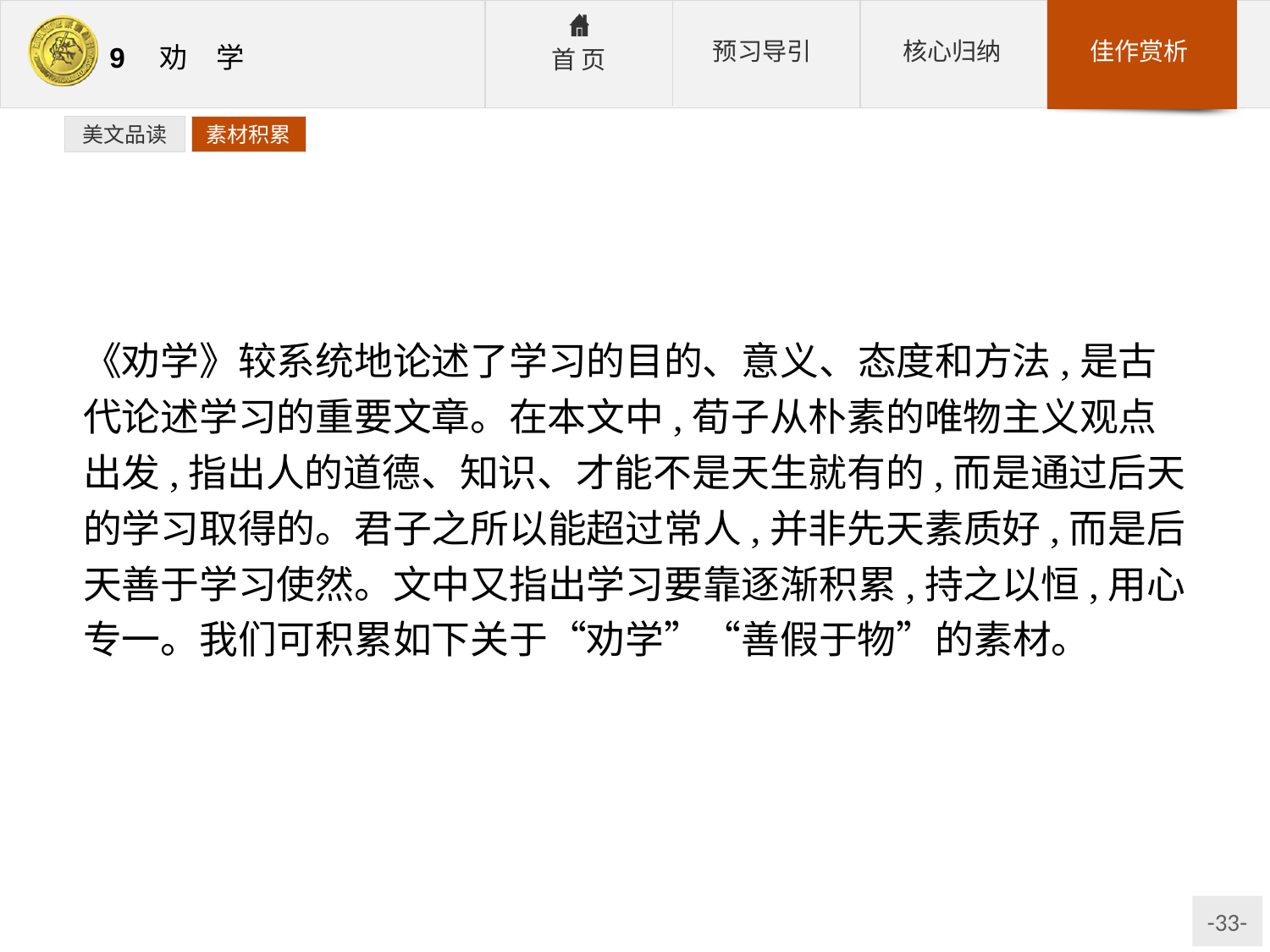

美文品读
素材积累
《劝学》较系统地论述了学习的目的、意义、态度和方法,是古代论述学习的重要文章。在本文中,荀子从朴素的唯物主义观点出发,指出人的道德、知识、才能不是天生就有的,而是通过后天的学习取得的。君子之所以能超过常人,并非先天素质好,而是后天善于学习使然。文中又指出学习要靠逐渐积累,持之以恒,用心专一。我们可积累如下关于“劝学”“善假于物”的素材。